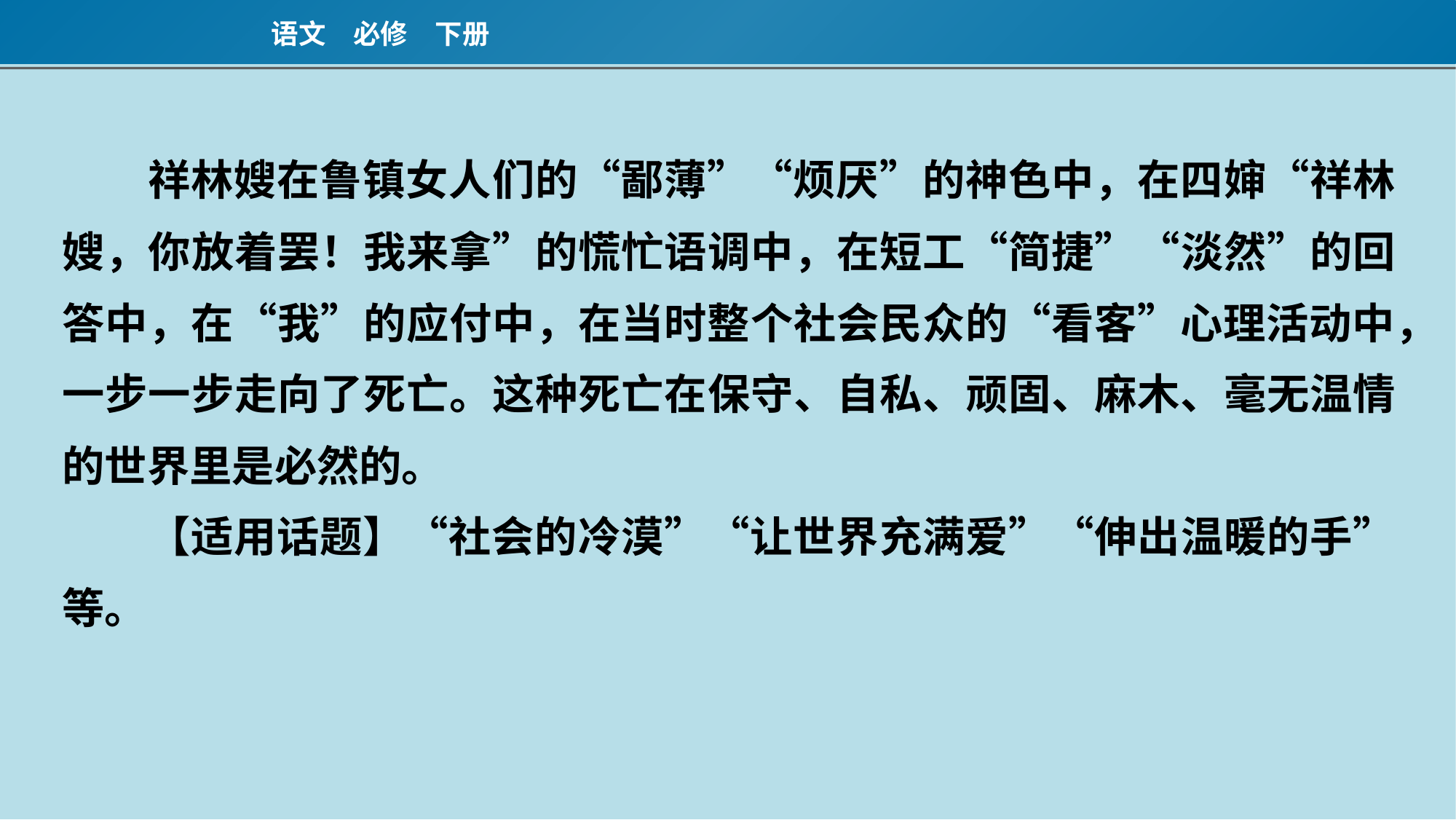

祥林嫂在鲁镇女人们的“鄙薄”“烦厌”的神色中，在四婶“祥林嫂，你放着罢！我来拿”的慌忙语调中，在短工“简捷”“淡然”的回答中，在“我”的应付中，在当时整个社会民众的“看客”心理活动中，一步一步走向了死亡。这种死亡在保守、自私、顽固、麻木、毫无温情的世界里是必然的。
【适用话题】“社会的冷漠”“让世界充满爱”“伸出温暖的手”等。